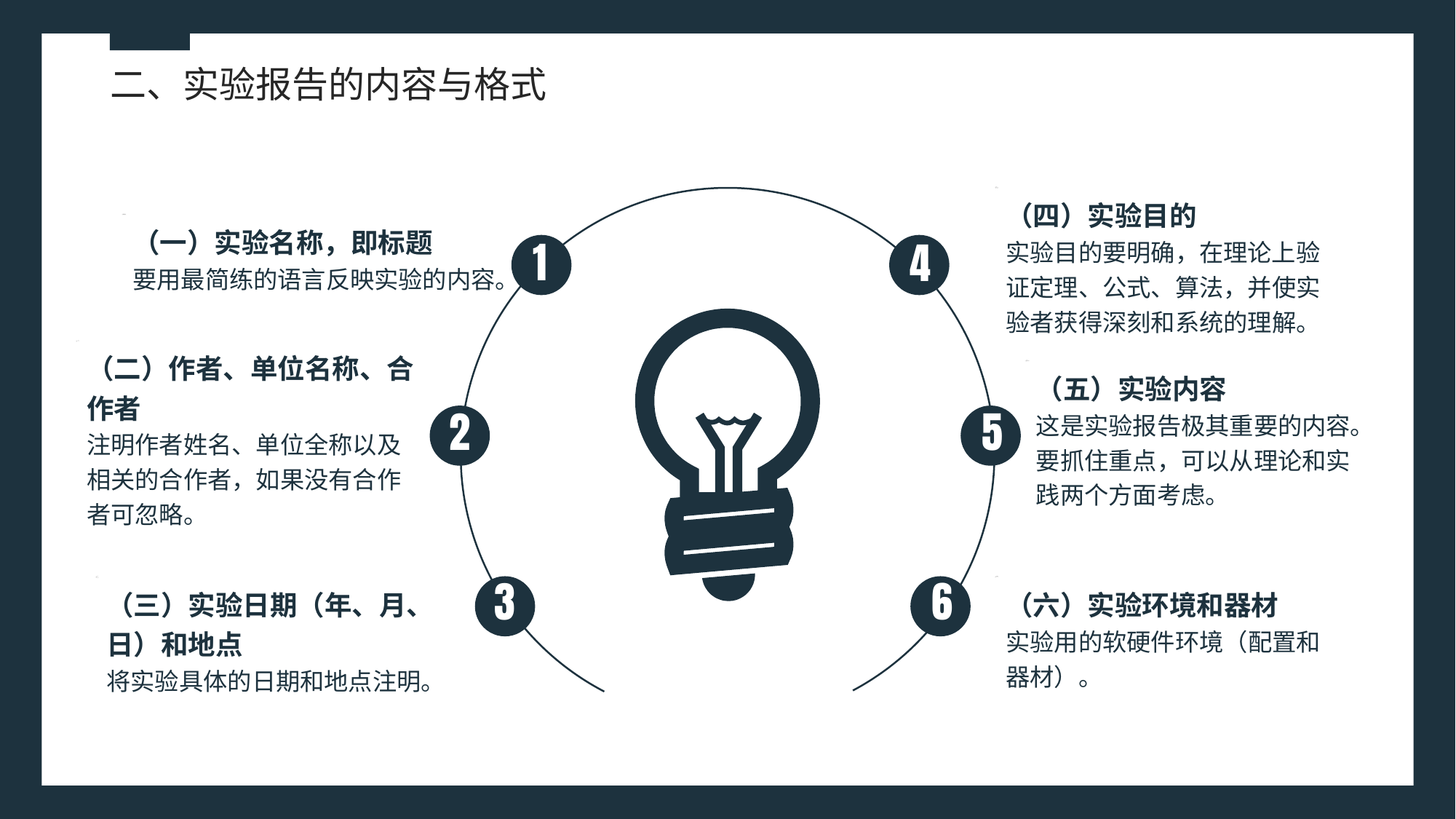

二、实验报告的内容与格式

（四）实验目的
实验目的要明确，在理论上验证定理、公式、算法，并使实验者获得深刻和系统的理解。
（一）实验名称，即标题
要用最简练的语言反映实验的内容。
1
4

（二）作者、单位名称、合作者
注明作者姓名、单位全称以及相关的合作者，如果没有合作者可忽略。
（五）实验内容
这是实验报告极其重要的内容。要抓住重点，可以从理论和实践两个方面考虑。
2
5

3
6
（三）实验日期（年、月、日）和地点
将实验具体的日期和地点注明。

（六）实验环境和器材
实验用的软硬件环境（配置和器材）。